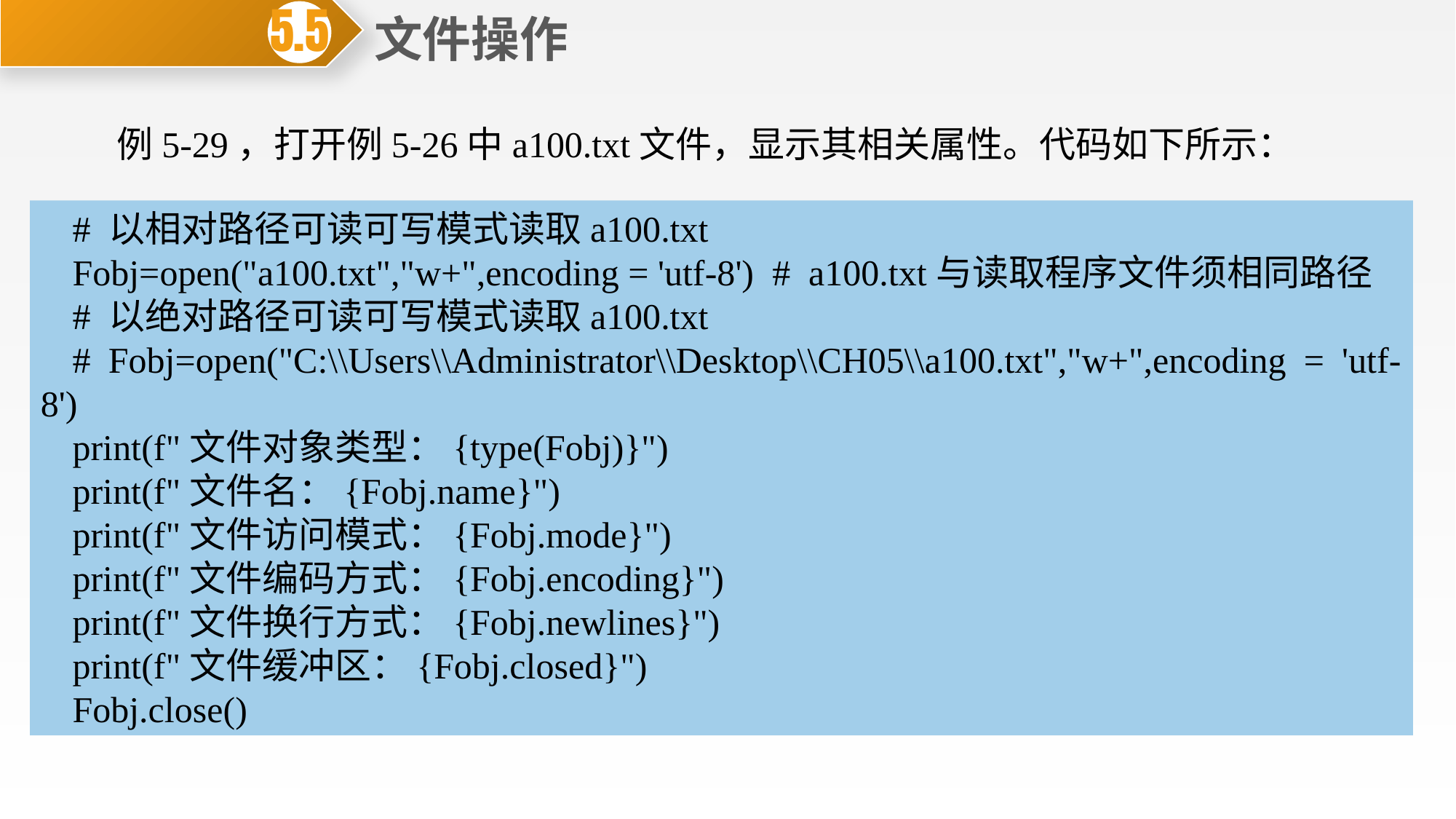

文件操作

5.5

例5-29，打开例5-26中a100.txt文件，显示其相关属性。代码如下所示：

# 以相对路径可读可写模式读取a100.txt
Fobj=open("a100.txt","w+",encoding = 'utf-8')  #  a100.txt与读取程序文件须相同路径
# 以绝对路径可读可写模式读取a100.txt
# Fobj=open("C:\\Users\\Administrator\\Desktop\\CH05\\a100.txt","w+",encoding = 'utf-8')
print(f"文件对象类型：{type(Fobj)}")
print(f"文件名：{Fobj.name}")
print(f"文件访问模式：{Fobj.mode}")
print(f"文件编码方式：{Fobj.encoding}")
print(f"文件换行方式：{Fobj.newlines}")
print(f"文件缓冲区：{Fobj.closed}")
Fobj.close()